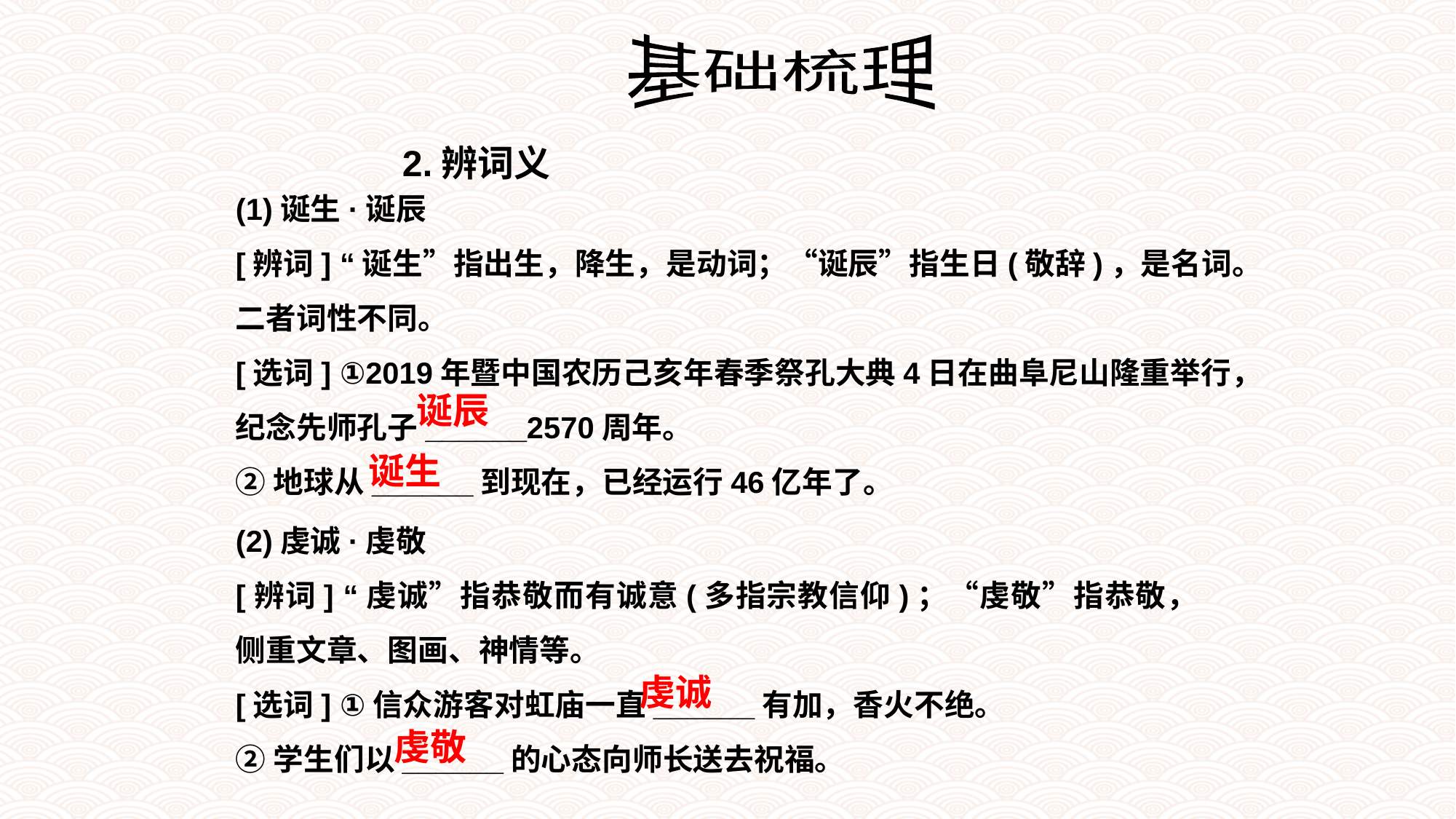

基础梳理
2.辨词义
(1)诞生·诞辰
[辨词] “诞生”指出生，降生，是动词；“诞辰”指生日(敬辞)，是名词。
二者词性不同。
[选词] ①2019年暨中国农历己亥年春季祭孔大典4日在曲阜尼山隆重举行，
纪念先师孔子______2570周年。
②地球从______到现在，已经运行46亿年了。
诞辰
诞生
(2)虔诚·虔敬
[辨词] “虔诚”指恭敬而有诚意(多指宗教信仰)；“虔敬”指恭敬，侧重文章、图画、神情等。
[选词] ①信众游客对虹庙一直______有加，香火不绝。
②学生们以______的心态向师长送去祝福。
虔诚
虔敬